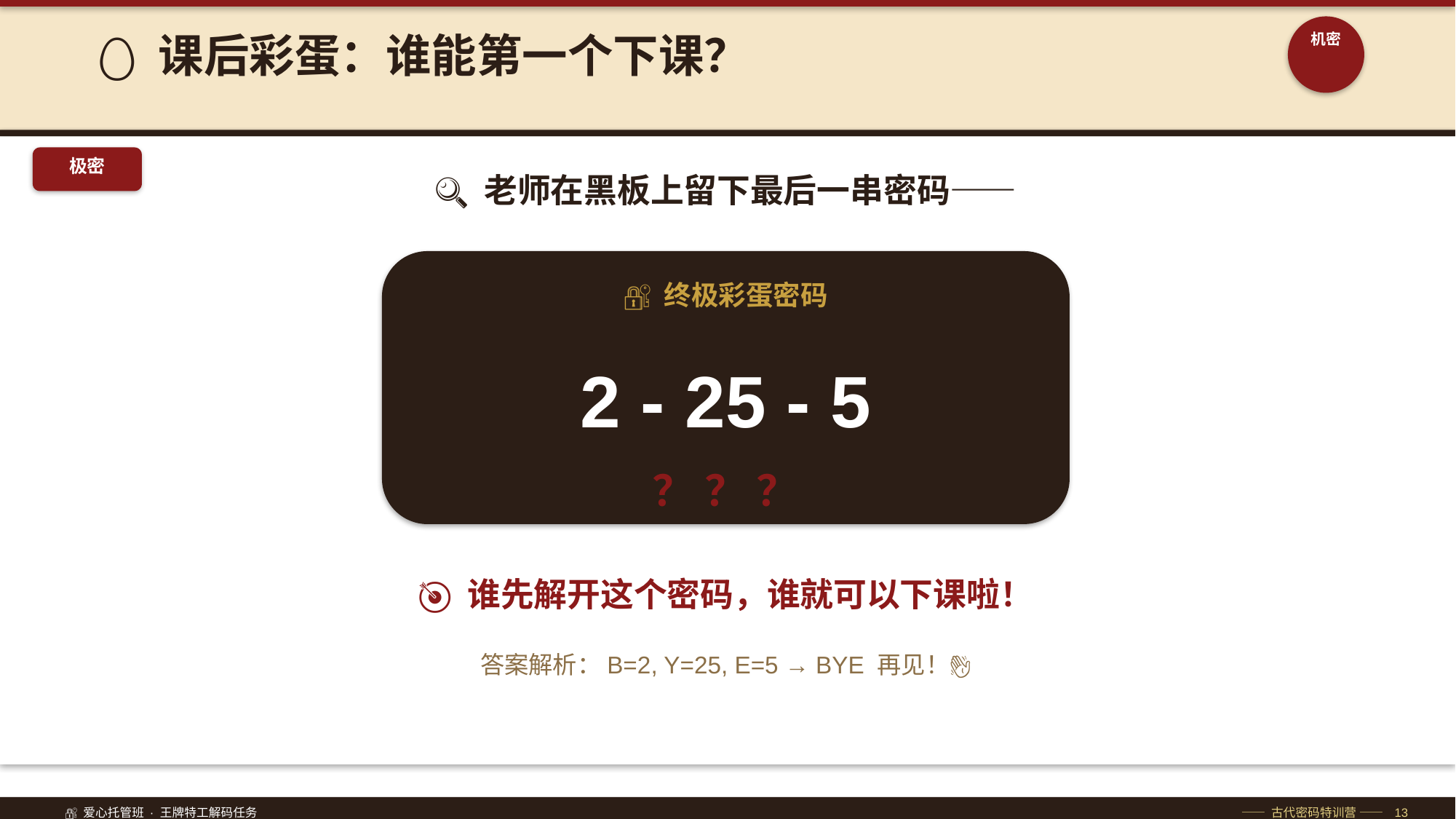

🥚 课后彩蛋：谁能第一个下课？
机密

极密
🔍 老师在黑板上留下最后一串密码——

🔐 终极彩蛋密码
2 - 25 - 5
？ ？ ？
🎯 谁先解开这个密码，谁就可以下课啦！
答案解析：B=2, Y=25, E=5 → BYE 再见！👋

🔐 爱心托管班 · 王牌特工解码任务
—— 古代密码特训营 ——   13